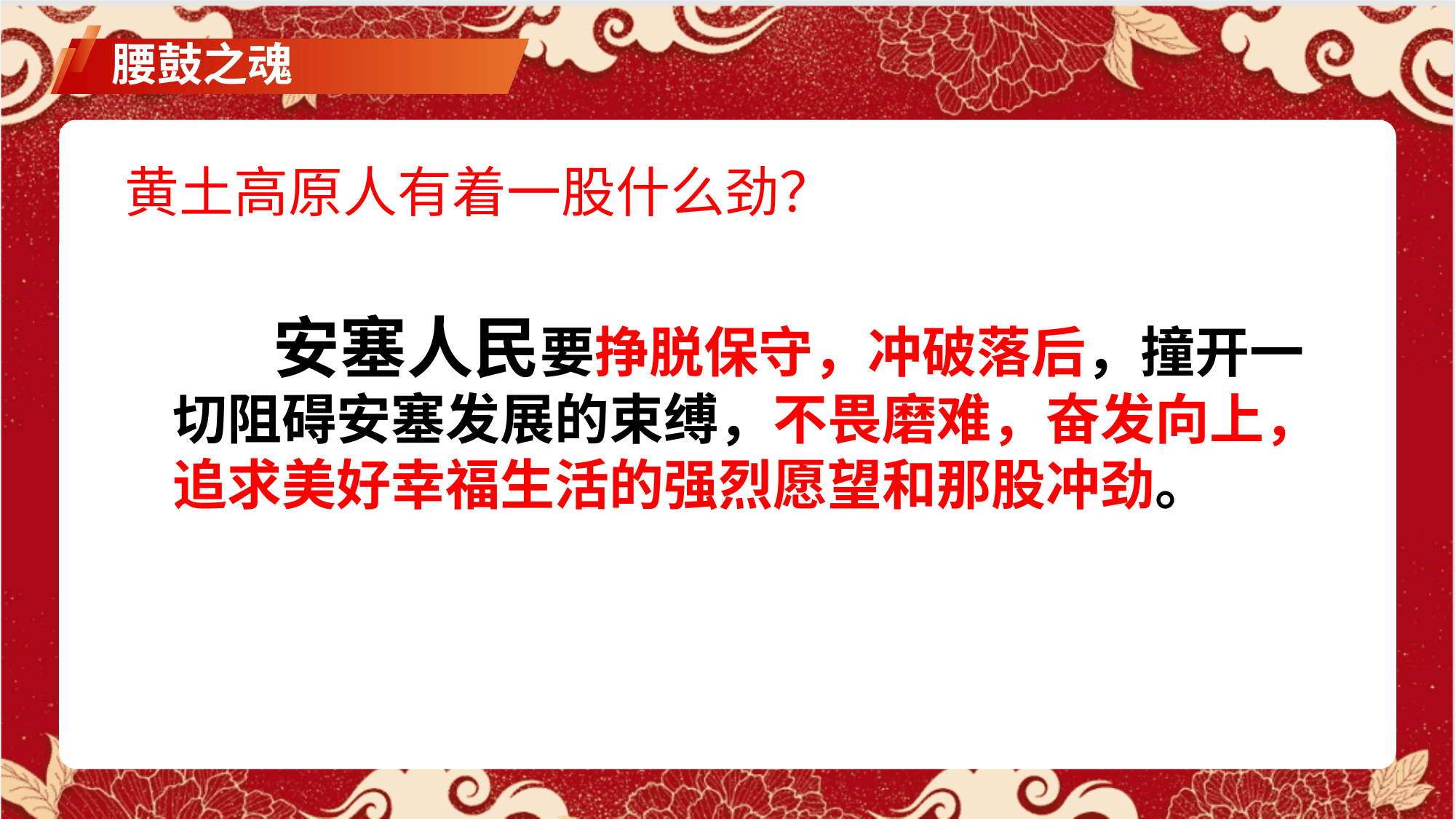

腰鼓之魂

# 黄土高原人有着一股什么劲？
  安塞人民要挣脱保守，冲破落后，撞开一切阻碍安塞发展的束缚，不畏磨难，奋发向上，追求美好幸福生活的强烈愿望和那股冲劲。